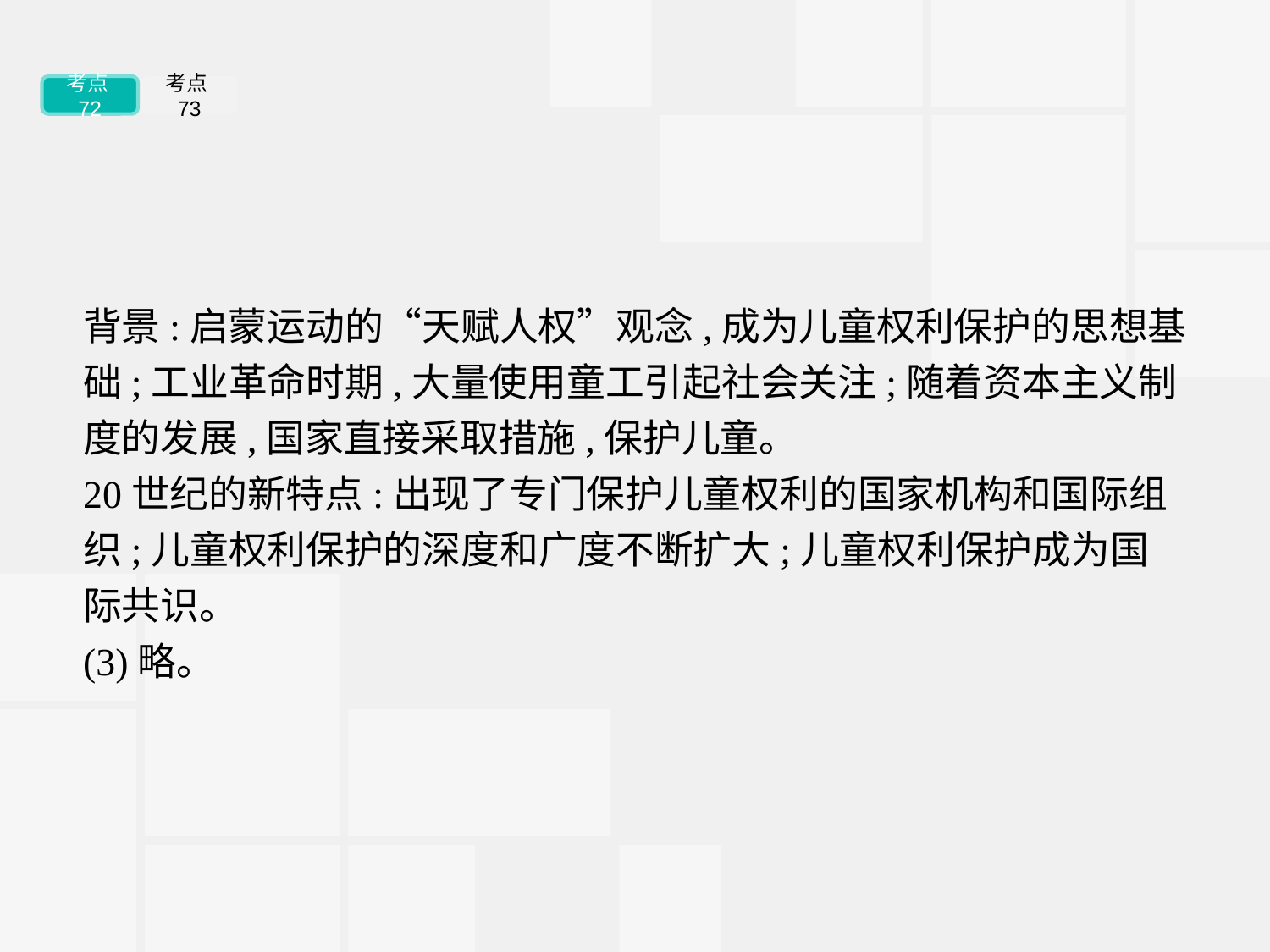

考点72
考点73
背景:启蒙运动的“天赋人权”观念,成为儿童权利保护的思想基础;工业革命时期,大量使用童工引起社会关注;随着资本主义制度的发展,国家直接采取措施,保护儿童。
20世纪的新特点:出现了专门保护儿童权利的国家机构和国际组织;儿童权利保护的深度和广度不断扩大;儿童权利保护成为国际共识。
(3)略。